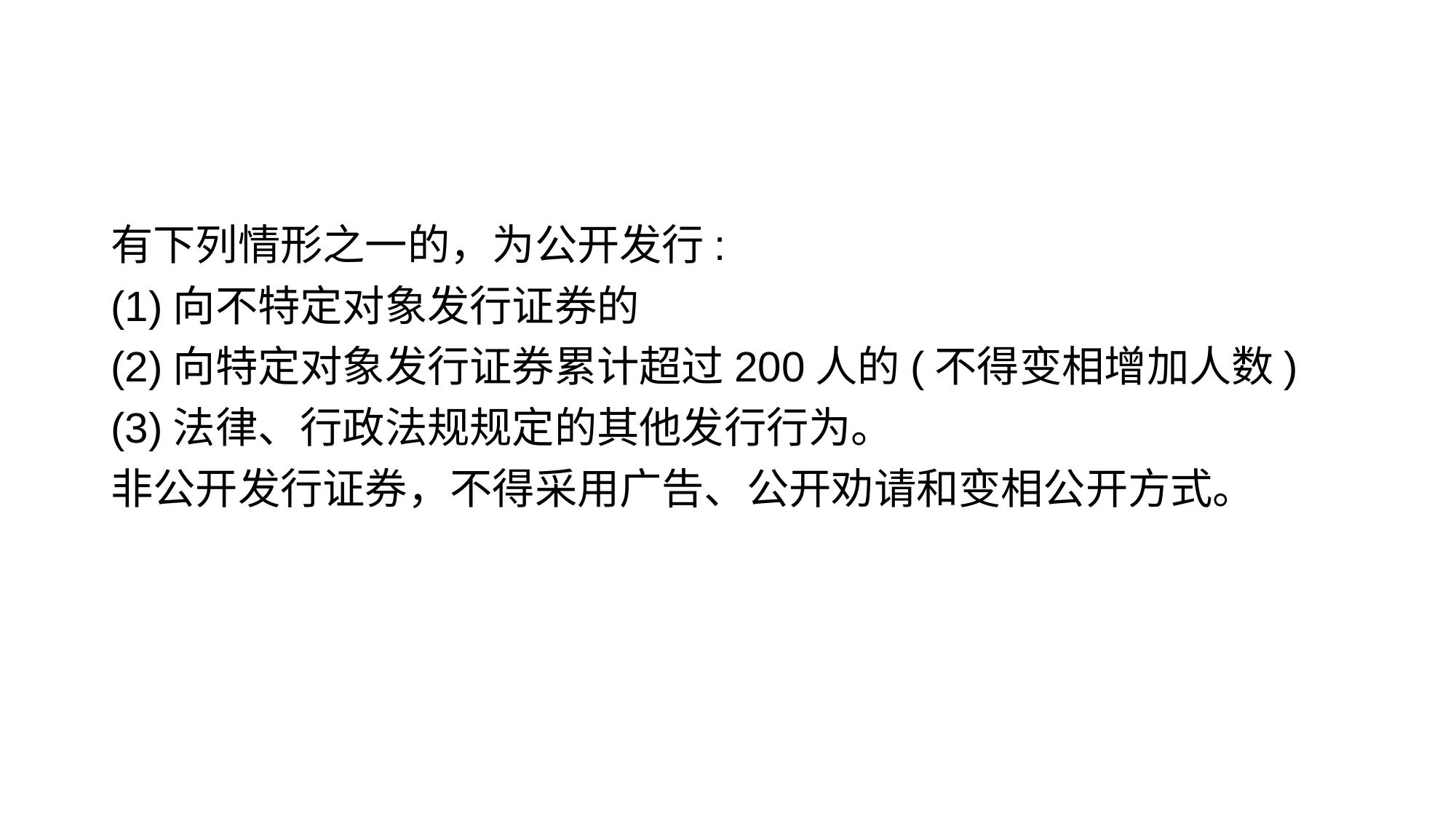

#
有下列情形之一的，为公开发行:
(1)向不特定对象发行证券的
(2)向特定对象发行证券累计超过200人的(不得变相增加人数)
(3)法律、行政法规规定的其他发行行为。
非公开发行证券，不得采用广告、公开劝请和变相公开方式。